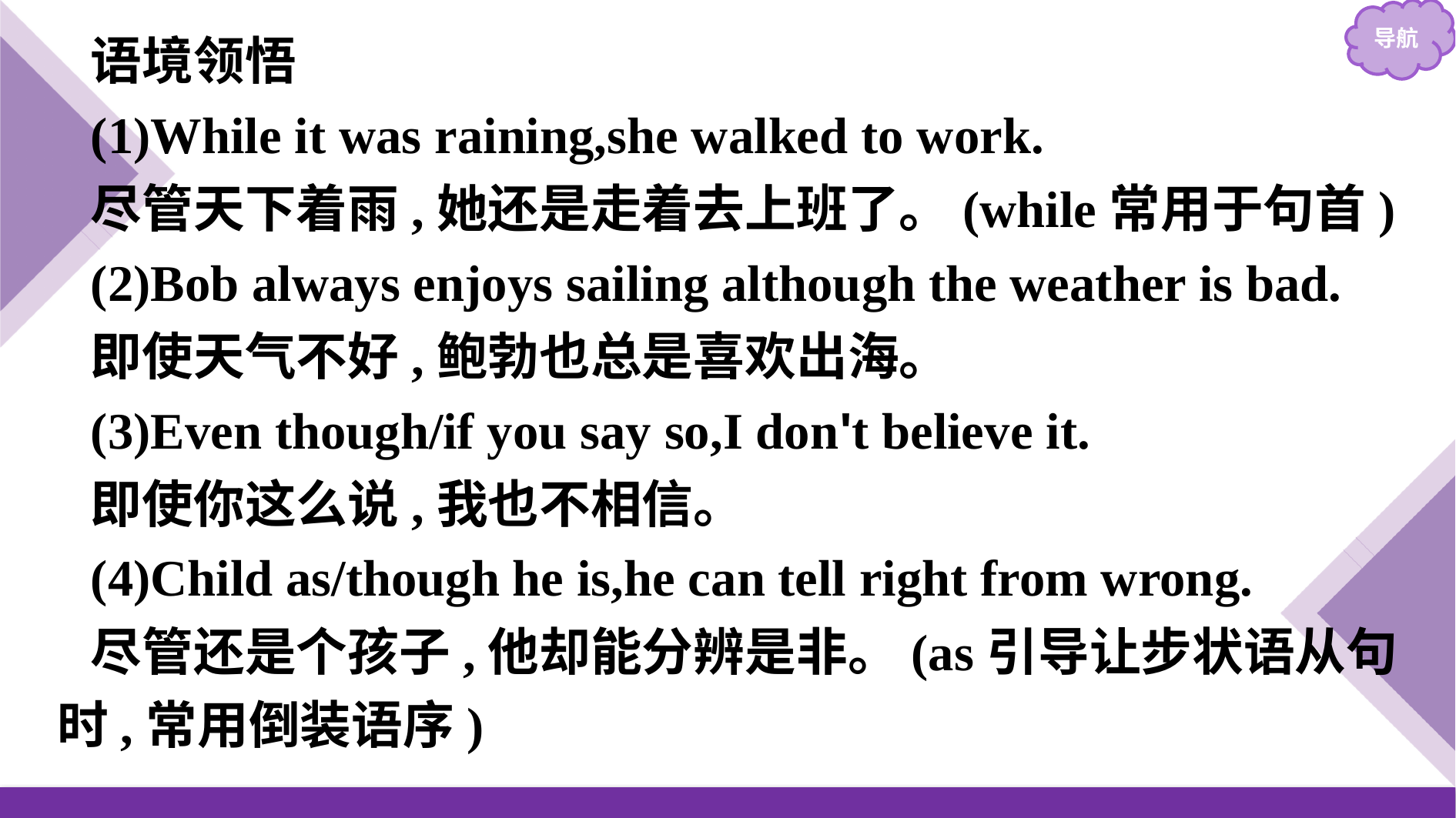

语境领悟
(1)While it was raining,she walked to work.
尽管天下着雨,她还是走着去上班了。(while常用于句首)
(2)Bob always enjoys sailing although the weather is bad.
即使天气不好,鲍勃也总是喜欢出海。
(3)Even though/if you say so,I don't believe it.
即使你这么说,我也不相信。
(4)Child as/though he is,he can tell right from wrong.
尽管还是个孩子,他却能分辨是非。(as引导让步状语从句时,常用倒装语序)